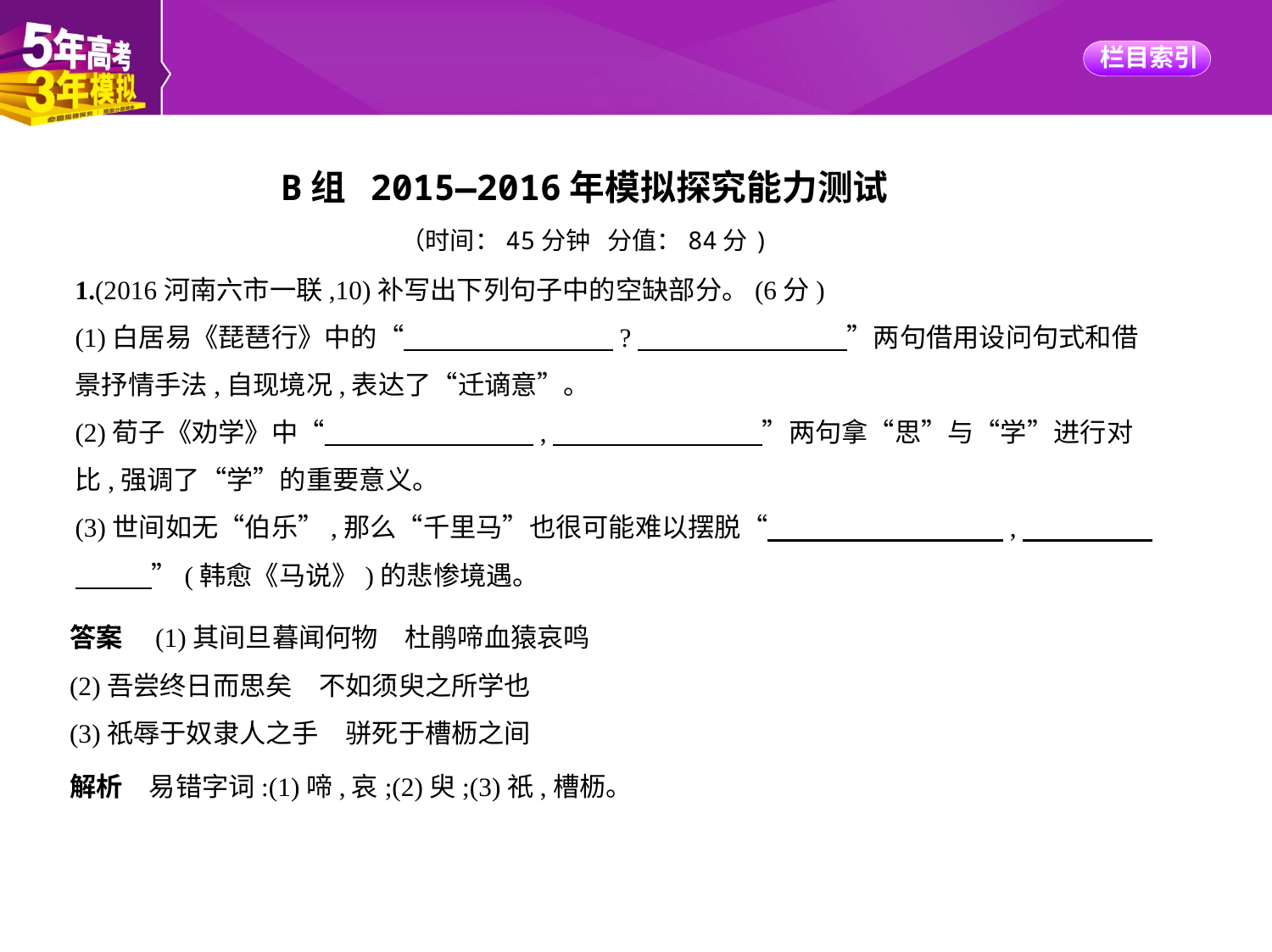

B组  2015—2016年模拟探究能力测试
（时间：45分钟   分值：84分)
1.(2016河南六市一联,10)补写出下列句子中的空缺部分。(6分)
(1)白居易《琵琶行》中的“　　　　　　　    ?　　　　　　　    ”两句借用设问句式和借
景抒情手法,自现境况,表达了“迁谪意”。
(2)荀子《劝学》中“　　　　　　　    ,　　　　　　　    ”两句拿“思”与“学”进行对
比,强调了“学”的重要意义。
(3)世间如无“伯乐”,那么“千里马”也很可能难以摆脱“　　　　　　　　    ,　　　　    
　　    ”(韩愈《马说》)的悲惨境遇。
答案　(1)其间旦暮闻何物　杜鹃啼血猿哀鸣
(2)吾尝终日而思矣　不如须臾之所学也
(3)祇辱于奴隶人之手　骈死于槽枥之间
解析　易错字词:(1)啼,哀;(2)臾;(3)祇,槽枥。